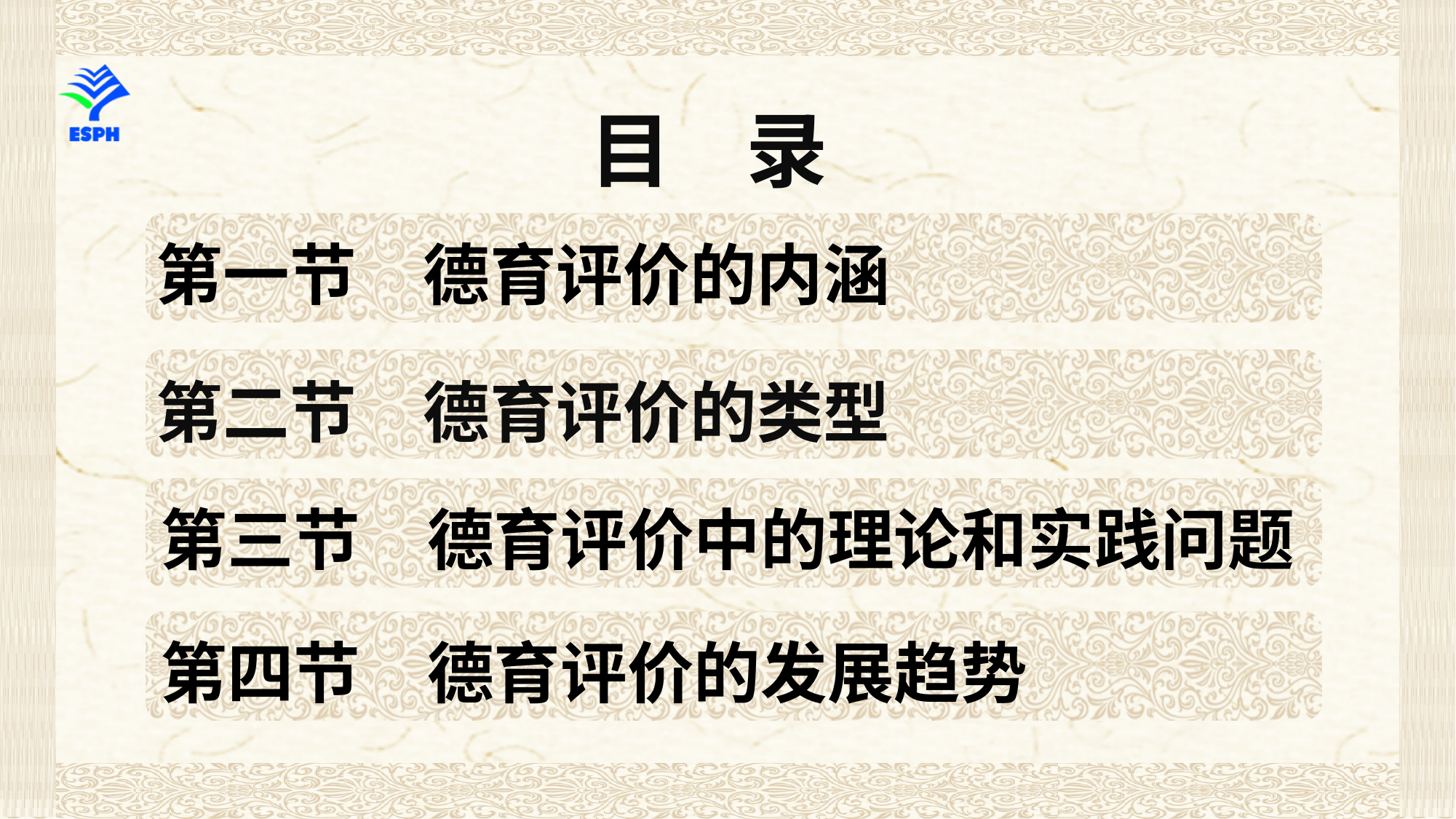

目    录
第一节　德育评价的内涵

第二节　德育评价的类型

第三节　德育评价中的理论和实践问题

第四节　德育评价的发展趋势